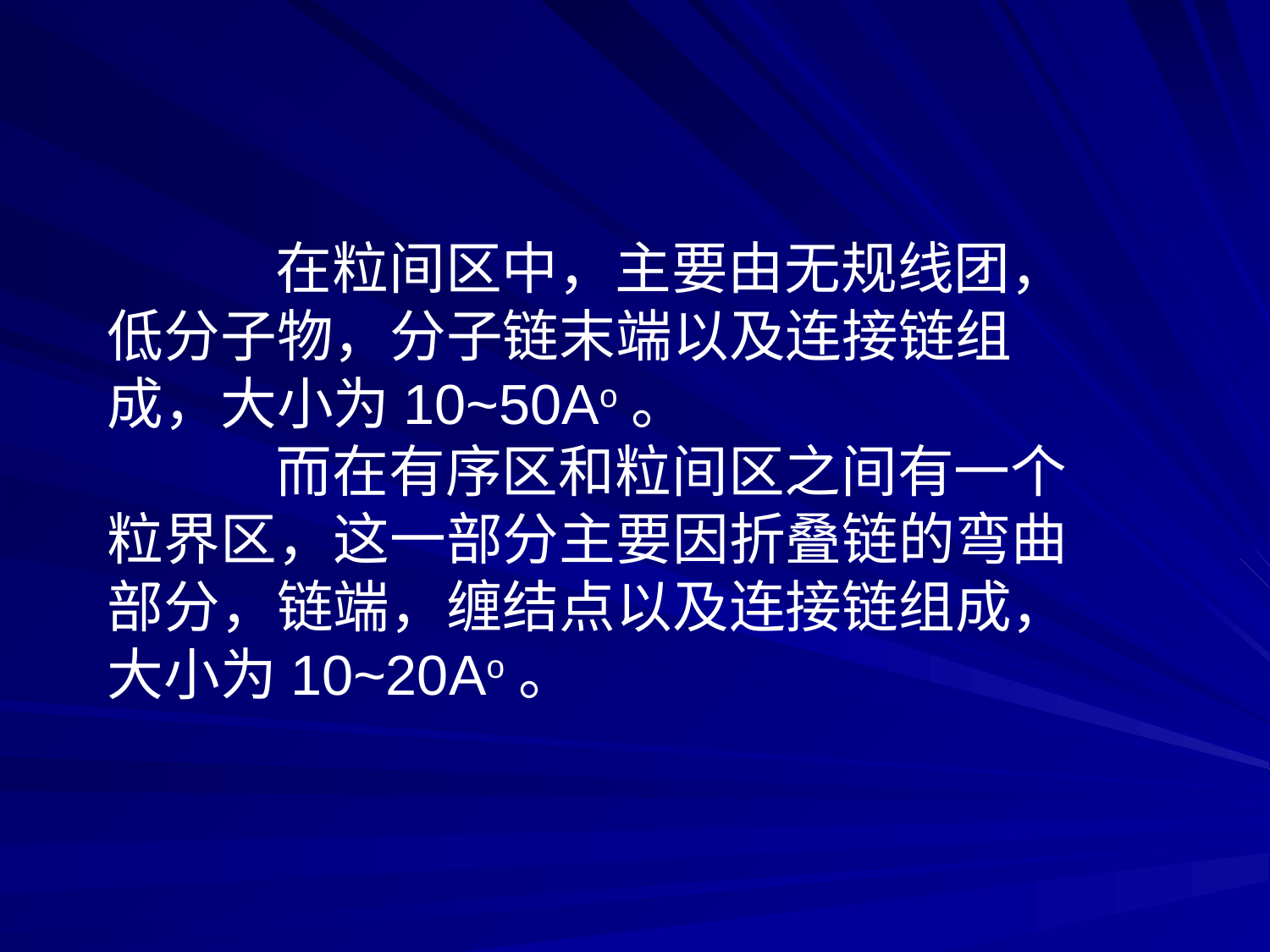

在粒间区中，主要由无规线团，低分子物，分子链末端以及连接链组成，大小为10~50Ao。
　　而在有序区和粒间区之间有一个粒界区，这一部分主要因折叠链的弯曲部分，链端，缠结点以及连接链组成，大小为10~20Ao。